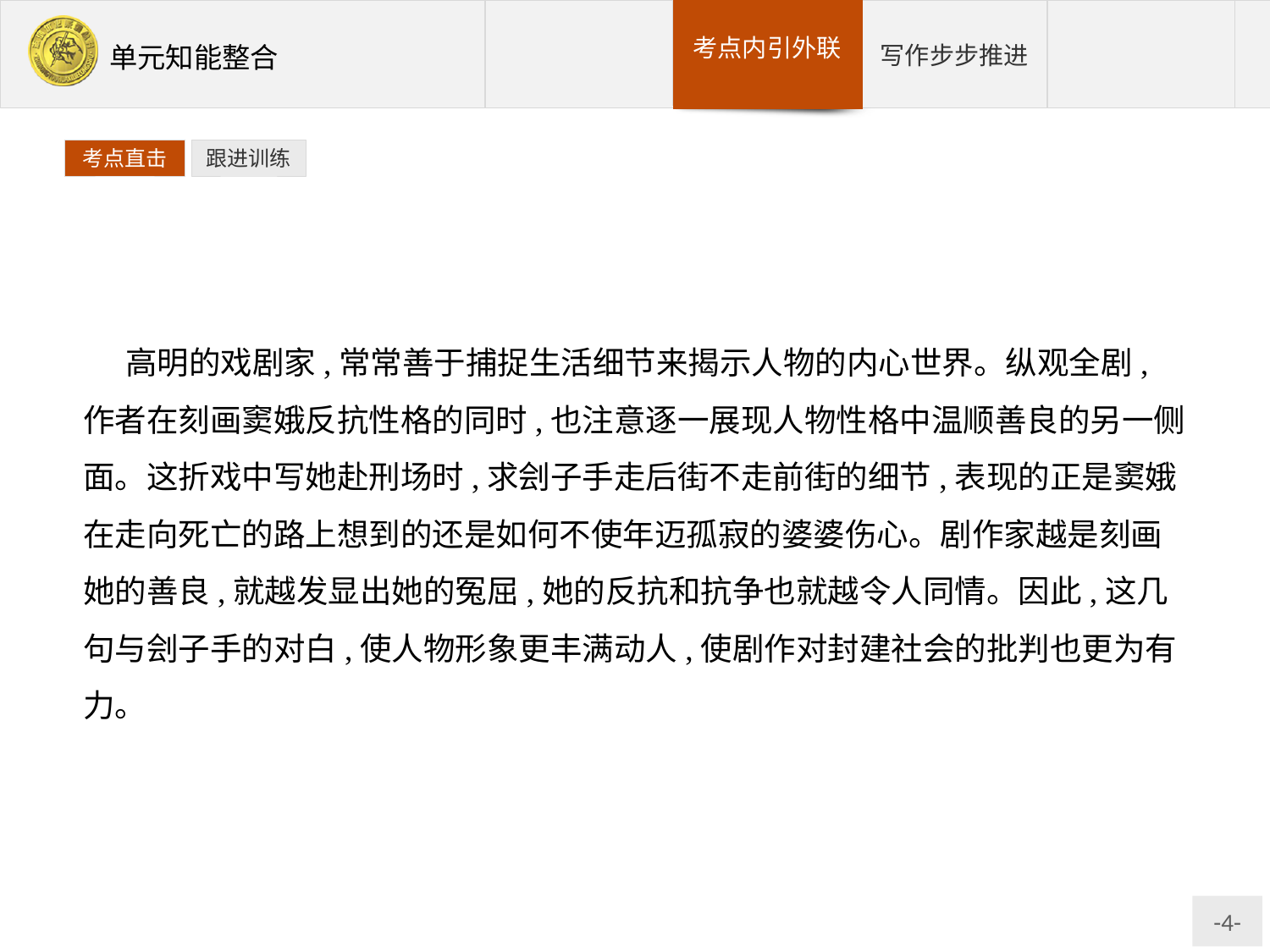

考点直击
跟进训练
高明的戏剧家,常常善于捕捉生活细节来揭示人物的内心世界。纵观全剧,作者在刻画窦娥反抗性格的同时,也注意逐一展现人物性格中温顺善良的另一侧面。这折戏中写她赴刑场时,求刽子手走后街不走前街的细节,表现的正是窦娥在走向死亡的路上想到的还是如何不使年迈孤寂的婆婆伤心。剧作家越是刻画她的善良,就越发显出她的冤屈,她的反抗和抗争也就越令人同情。因此,这几句与刽子手的对白,使人物形象更丰满动人,使剧作对封建社会的批判也更为有力。